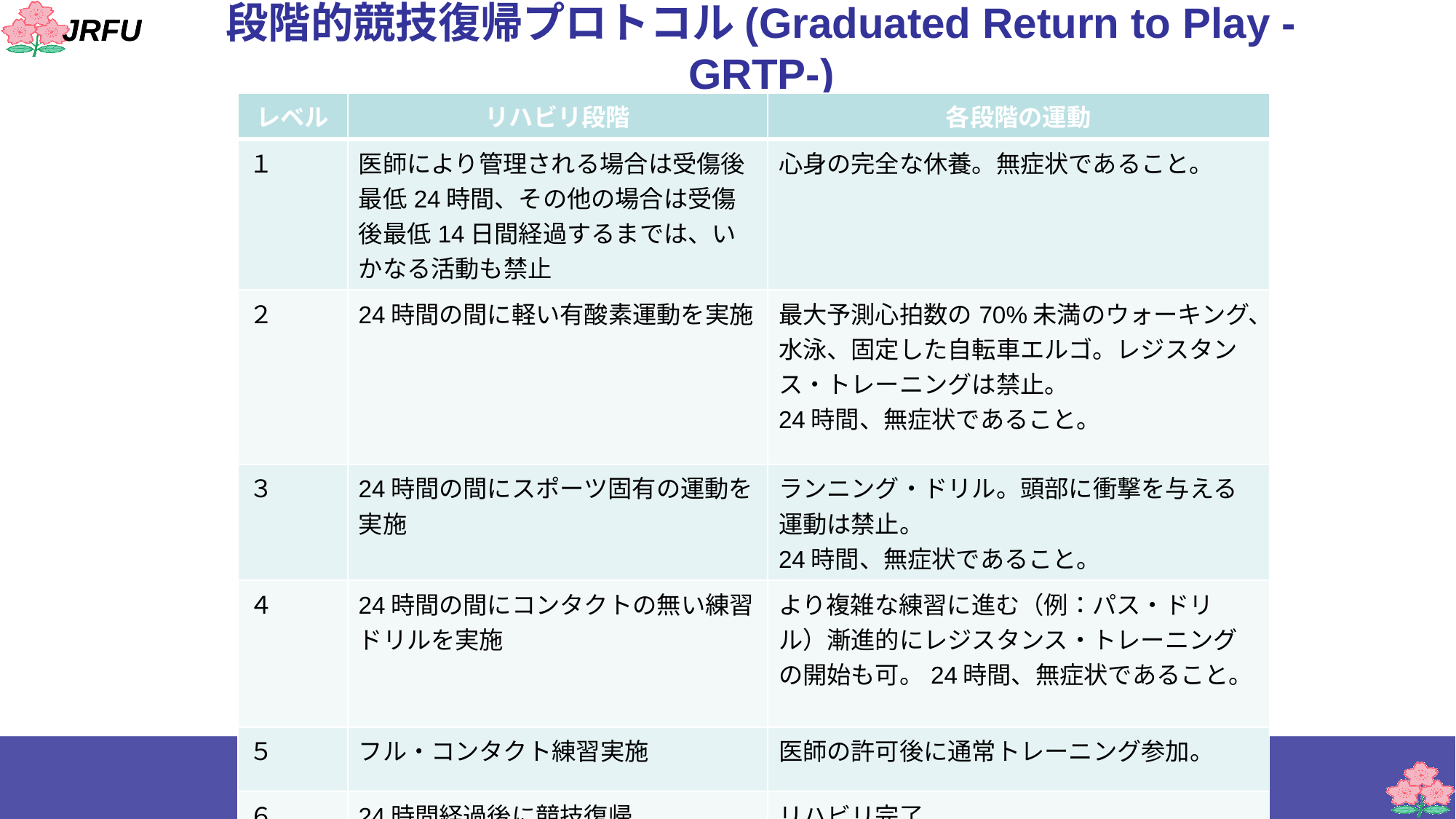

# 段階的競技復帰プロトコル(Graduated Return to Play -GRTP-)
| レベル | リハビリ段階 | 各段階の運動 |
| --- | --- | --- |
| １ | 医師により管理される場合は受傷後最低24時間、その他の場合は受傷後最低14日間経過するまでは、いかなる活動も禁止 | 心身の完全な休養。無症状であること。 |
| ２ | 24時間の間に軽い有酸素運動を実施 | 最大予測心拍数の70%未満のウォーキング、水泳、固定した自転車エルゴ。レジスタンス・トレーニングは禁止。 24時間、無症状であること。 |
| ３ | 24時間の間にスポーツ固有の運動を実施 | ランニング・ドリル。頭部に衝撃を与える運動は禁止。 24時間、無症状であること。 |
| ４ | 24時間の間にコンタクトの無い練習ドリルを実施 | より複雑な練習に進む（例：パス・ドリル）漸進的にレジスタンス・トレーニングの開始も可。24時間、無症状であること。 |
| ５ | フル・コンタクト練習実施 | 医師の許可後に通常トレーニング参加。 |
| ６ | 24時間経過後に競技復帰 | リハビリ完了 |